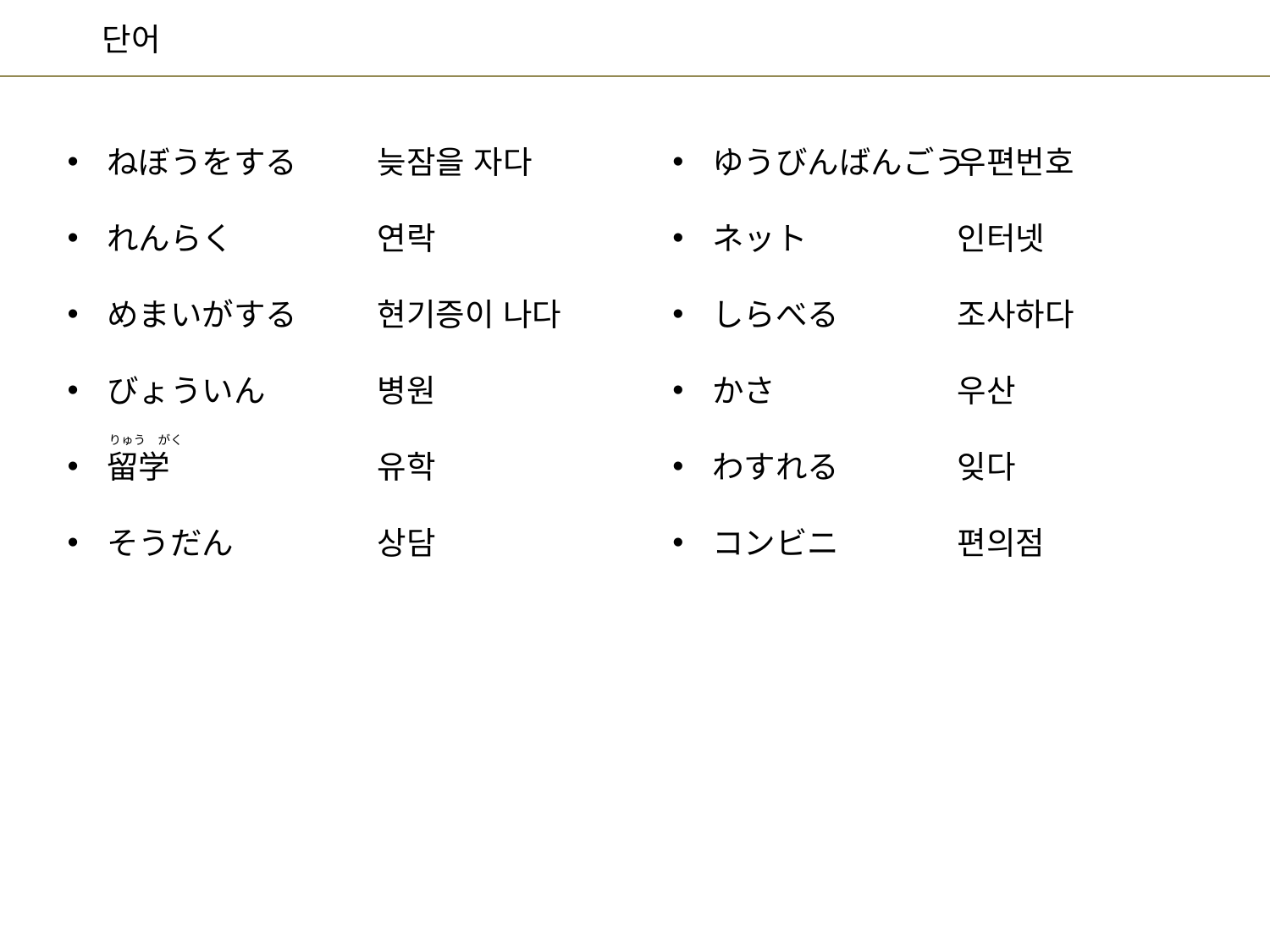

늦잠을 자다

연락

현기증이 나다

병원

유학

상담
우편번호

인터넷

조사하다

우산

잊다

편의점
ねぼうをする

れんらく

めまいがする

びょういん

留学

そうだん
ゆうびんばんごう

ネット

しらべる

かさ

わすれる

コンビニ
りゅう　がく